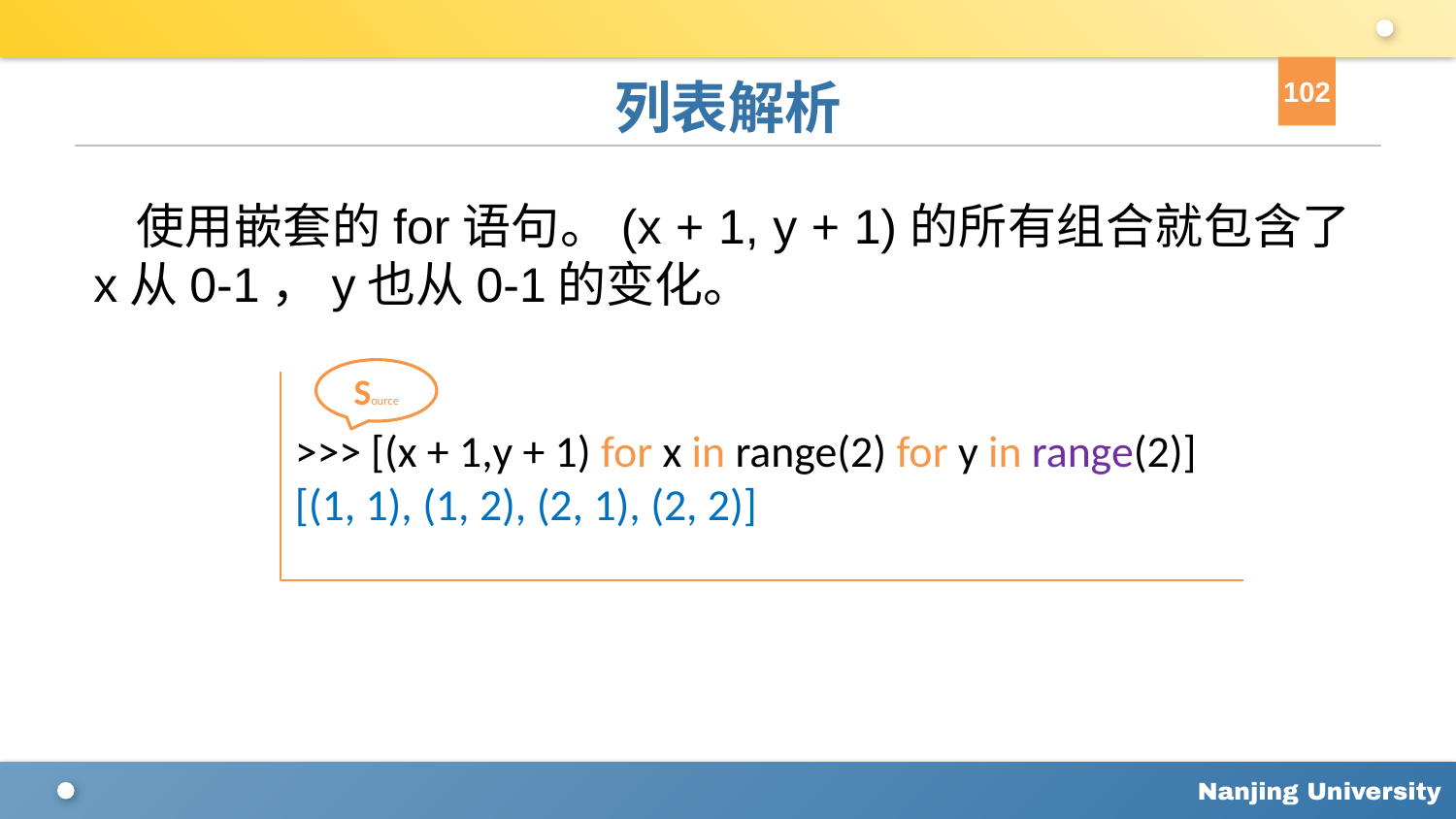

102
# 列表解析
使用嵌套的for语句。(x + 1, y + 1)的所有组合就包含了x从0-1，y也从0-1的变化。
Source
>>> [(x + 1,y + 1) for x in range(2) for y in range(2)]
[(1, 1), (1, 2), (2, 1), (2, 2)]